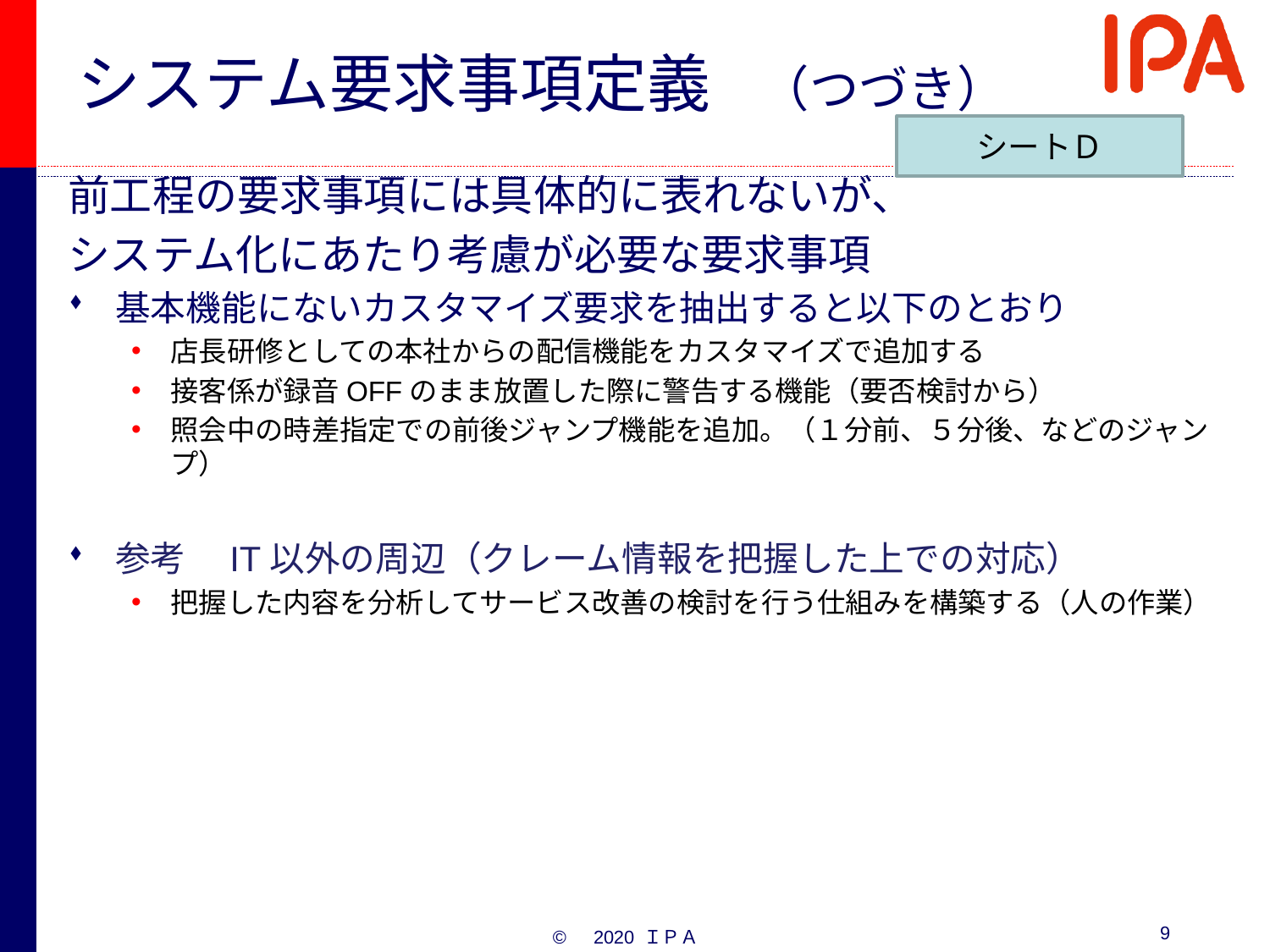

システム要求事項定義　（つづき）
シートＤ
前工程の要求事項には具体的に表れないが、
システム化にあたり考慮が必要な要求事項
基本機能にないカスタマイズ要求を抽出すると以下のとおり
店長研修としての本社からの配信機能をカスタマイズで追加する
接客係が録音OFFのまま放置した際に警告する機能（要否検討から）
照会中の時差指定での前後ジャンプ機能を追加。（１分前、５分後、などのジャンプ）

参考　IT以外の周辺（クレーム情報を把握した上での対応）
把握した内容を分析してサービス改善の検討を行う仕組みを構築する（人の作業）

9
©　2020 ＩＰＡ